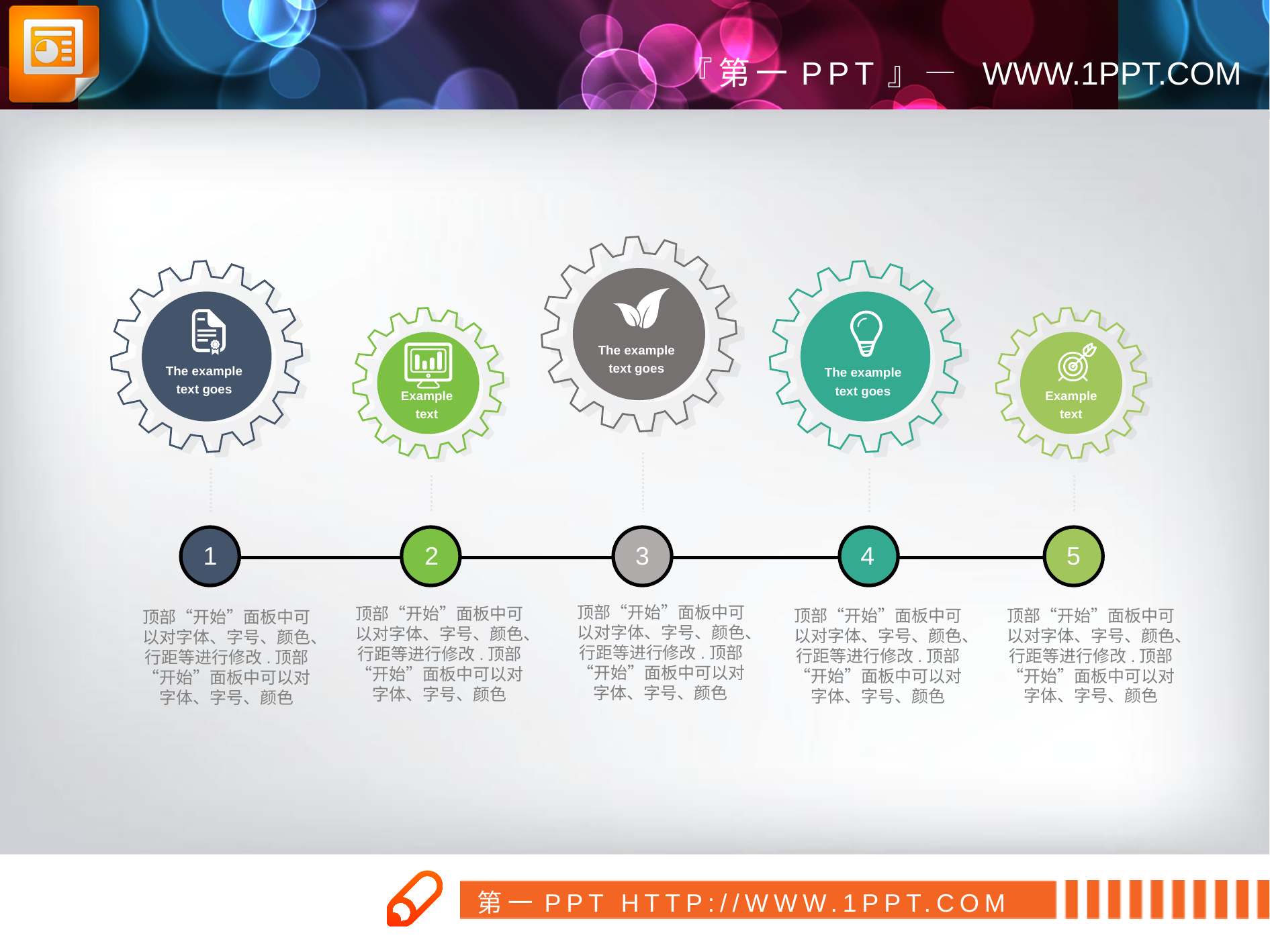

The example text goes

The example text goes
The example text goes
Example text
Example text

1
2
3
4
5
顶部“开始”面板中可以对字体、字号、颜色、行距等进行修改.顶部“开始”面板中可以对字体、字号、颜色
顶部“开始”面板中可以对字体、字号、颜色、行距等进行修改.顶部“开始”面板中可以对字体、字号、颜色
顶部“开始”面板中可以对字体、字号、颜色、行距等进行修改.顶部“开始”面板中可以对字体、字号、颜色
顶部“开始”面板中可以对字体、字号、颜色、行距等进行修改.顶部“开始”面板中可以对字体、字号、颜色
顶部“开始”面板中可以对字体、字号、颜色、行距等进行修改.顶部“开始”面板中可以对字体、字号、颜色